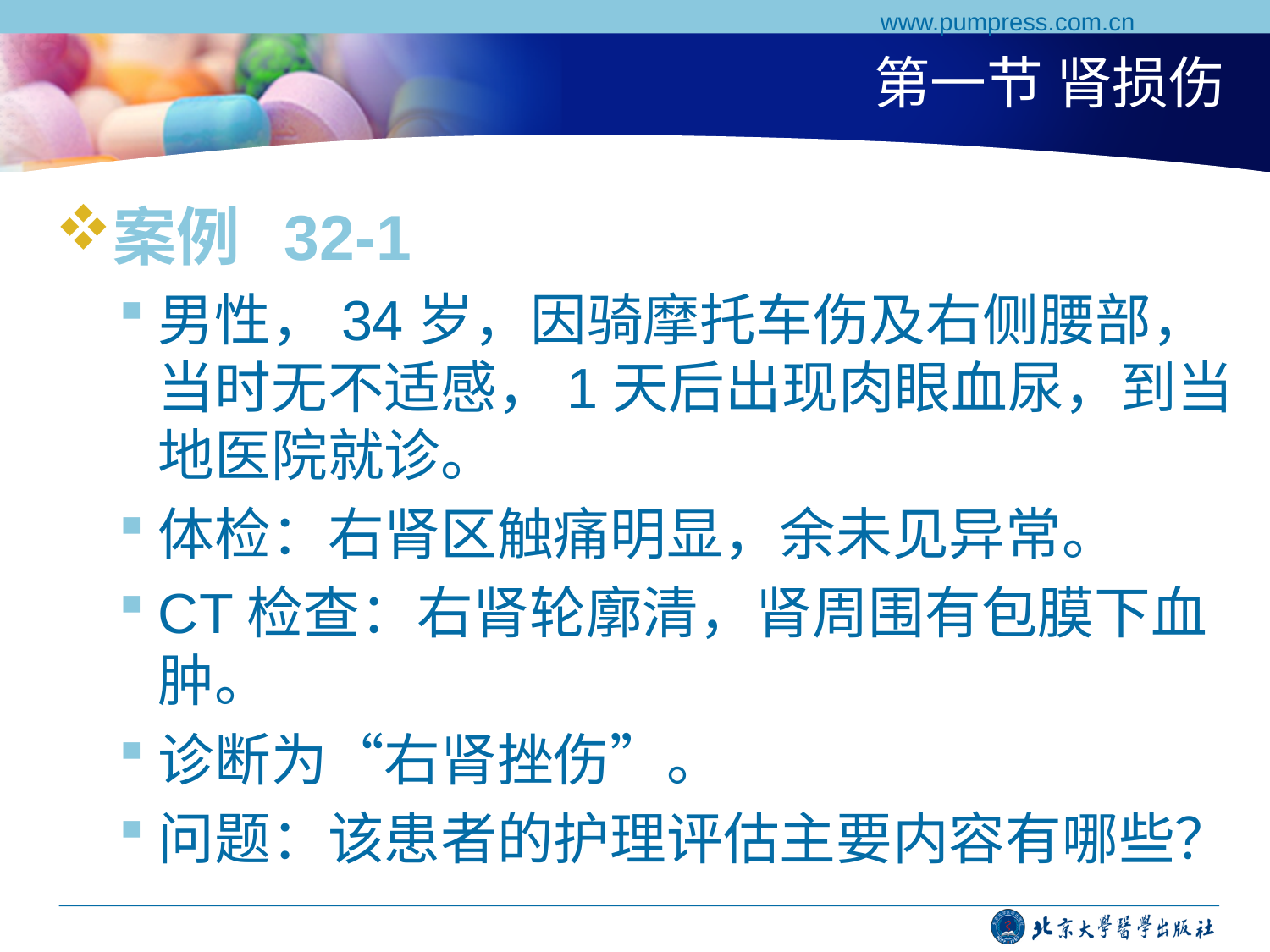

www.pumpress.com.cn
# 第一节 肾损伤
案例  32-1
男性，34岁，因骑摩托车伤及右侧腰部，当时无不适感，1天后出现肉眼血尿，到当地医院就诊。
体检：右肾区触痛明显，余未见异常。
CT检查：右肾轮廓清，肾周围有包膜下血肿。
诊断为“右肾挫伤”。
问题：该患者的护理评估主要内容有哪些？